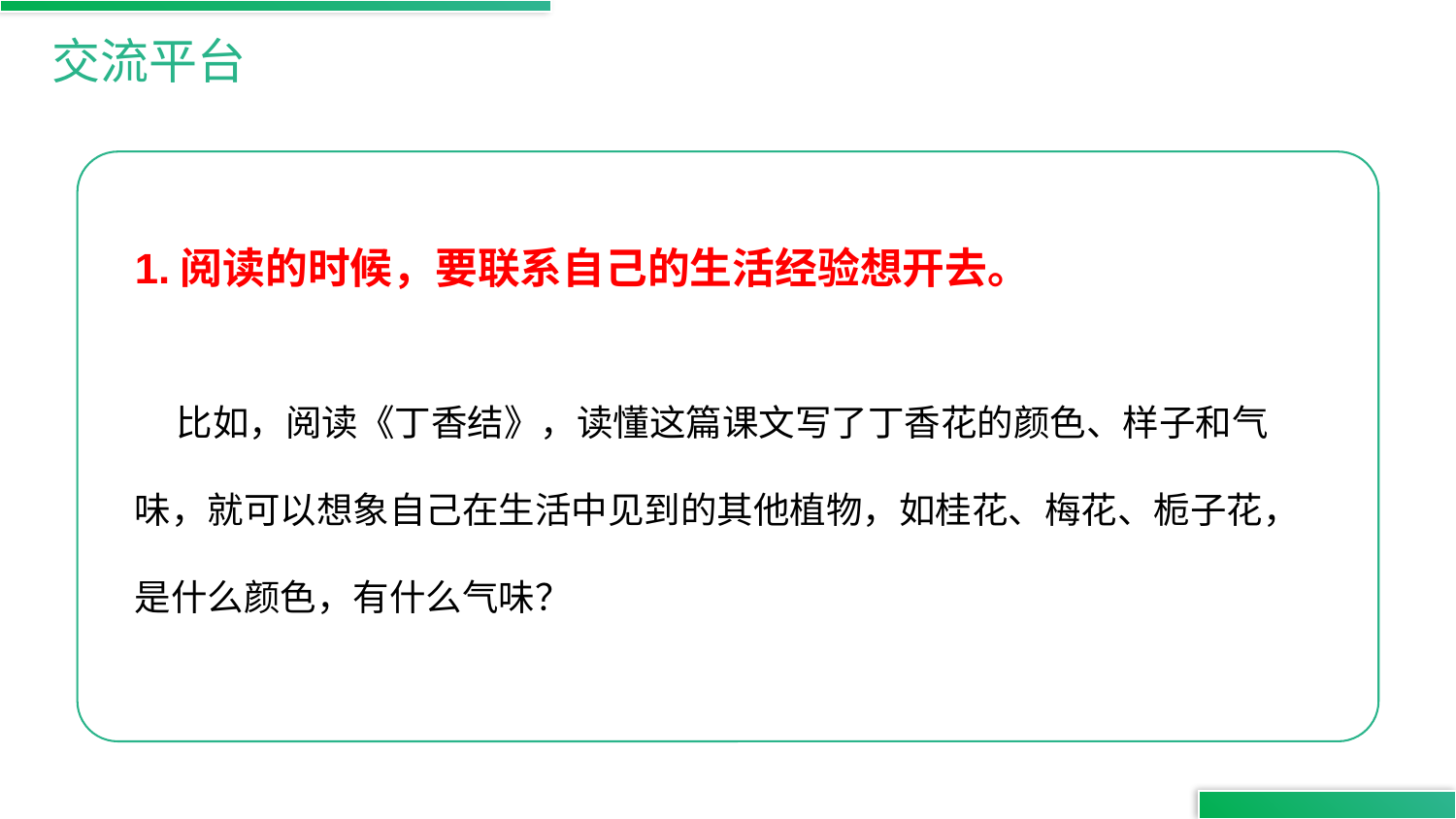

交流平台
1.阅读的时候，要联系自己的生活经验想开去。
    比如，阅读《丁香结》，读懂这篇课文写了丁香花的颜色、样子和气味，就可以想象自己在生活中见到的其他植物，如桂花、梅花、栀子花，是什么颜色，有什么气味？